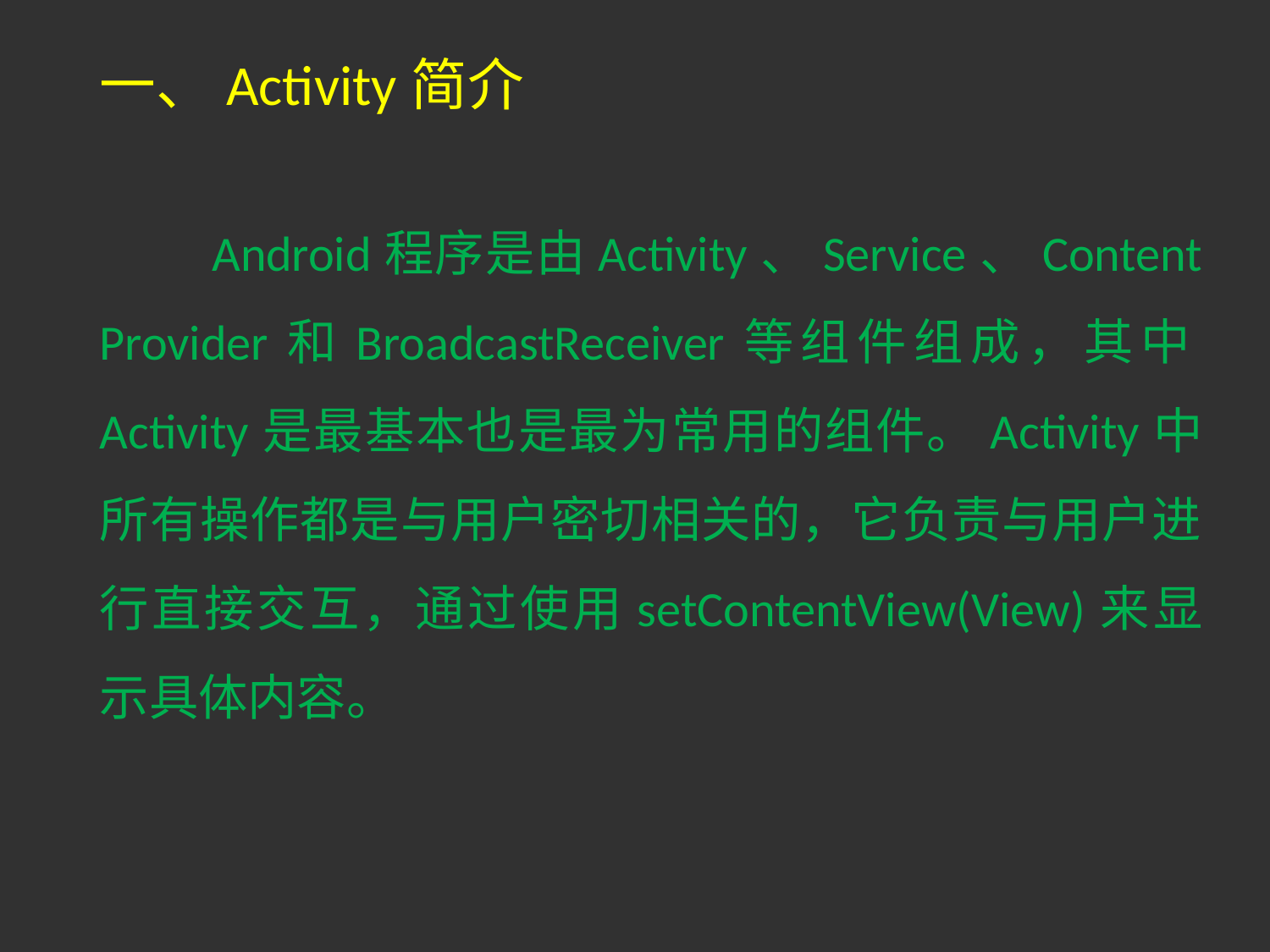

# 一、Activity简介
         Android程序是由Activity、Service、Content Provider和BroadcastReceiver等组件组成，其中Activity是最基本也是最为常用的组件。Activity中所有操作都是与用户密切相关的，它负责与用户进行直接交互，通过使用setContentView(View)来显示具体内容。